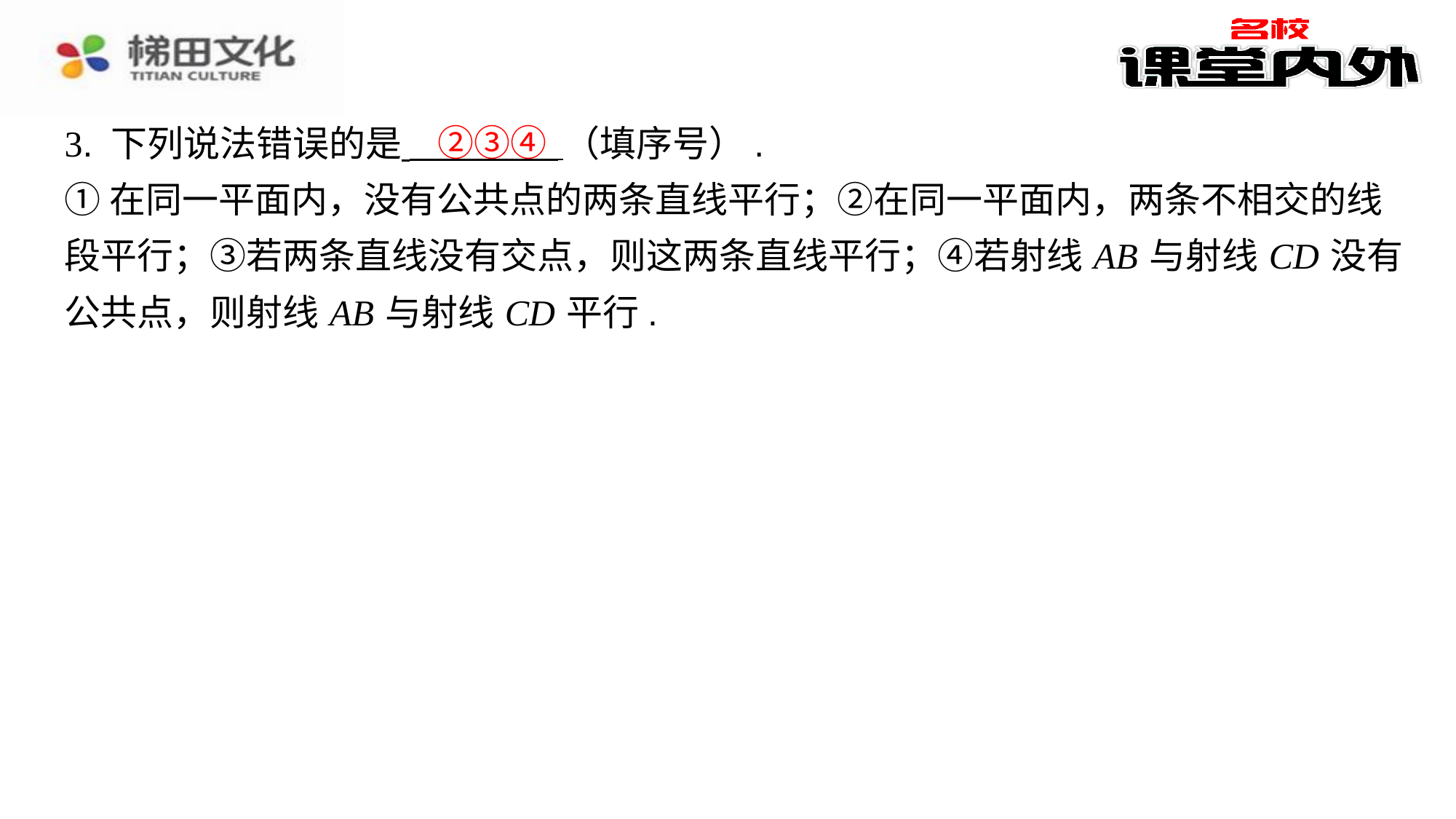

②③④
3. 下列说法错误的是                        （填序号）.
①在同一平面内，没有公共点的两条直线平行；②在同一平面内，两条不相交的线
段平行；③若两条直线没有交点，则这两条直线平行；④若射线 AB 与射线 CD 没有
公共点，则射线 AB 与射线 CD 平行.